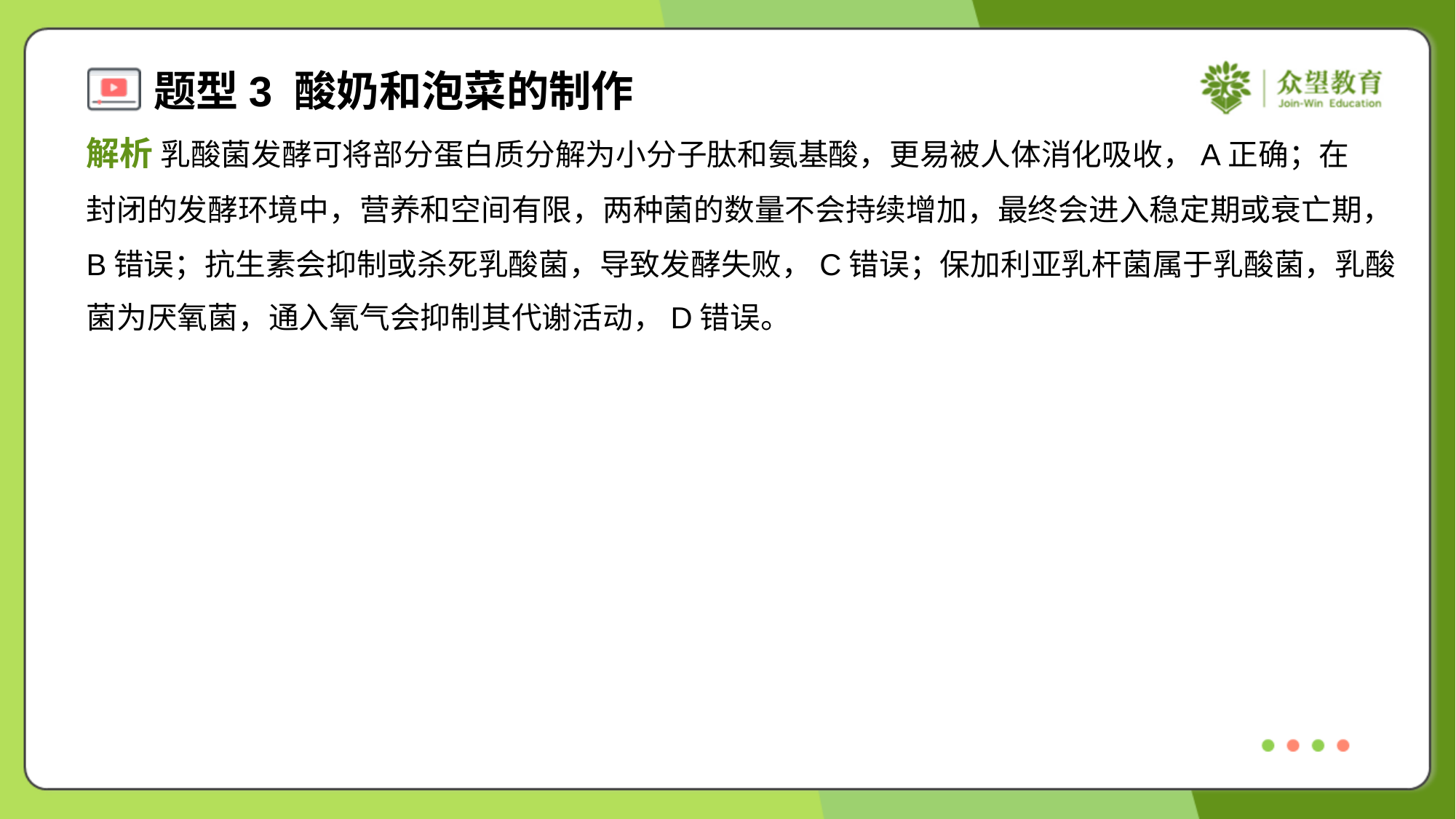

解析 乳酸菌发酵可将部分蛋白质分解为小分子肽和氨基酸，更易被人体消化吸收，A正确；在
封闭的发酵环境中，营养和空间有限，两种菌的数量不会持续增加，最终会进入稳定期或衰亡期，
B错误；抗生素会抑制或杀死乳酸菌，导致发酵失败，C错误；保加利亚乳杆菌属于乳酸菌，乳酸
菌为厌氧菌，通入氧气会抑制其代谢活动，D错误。